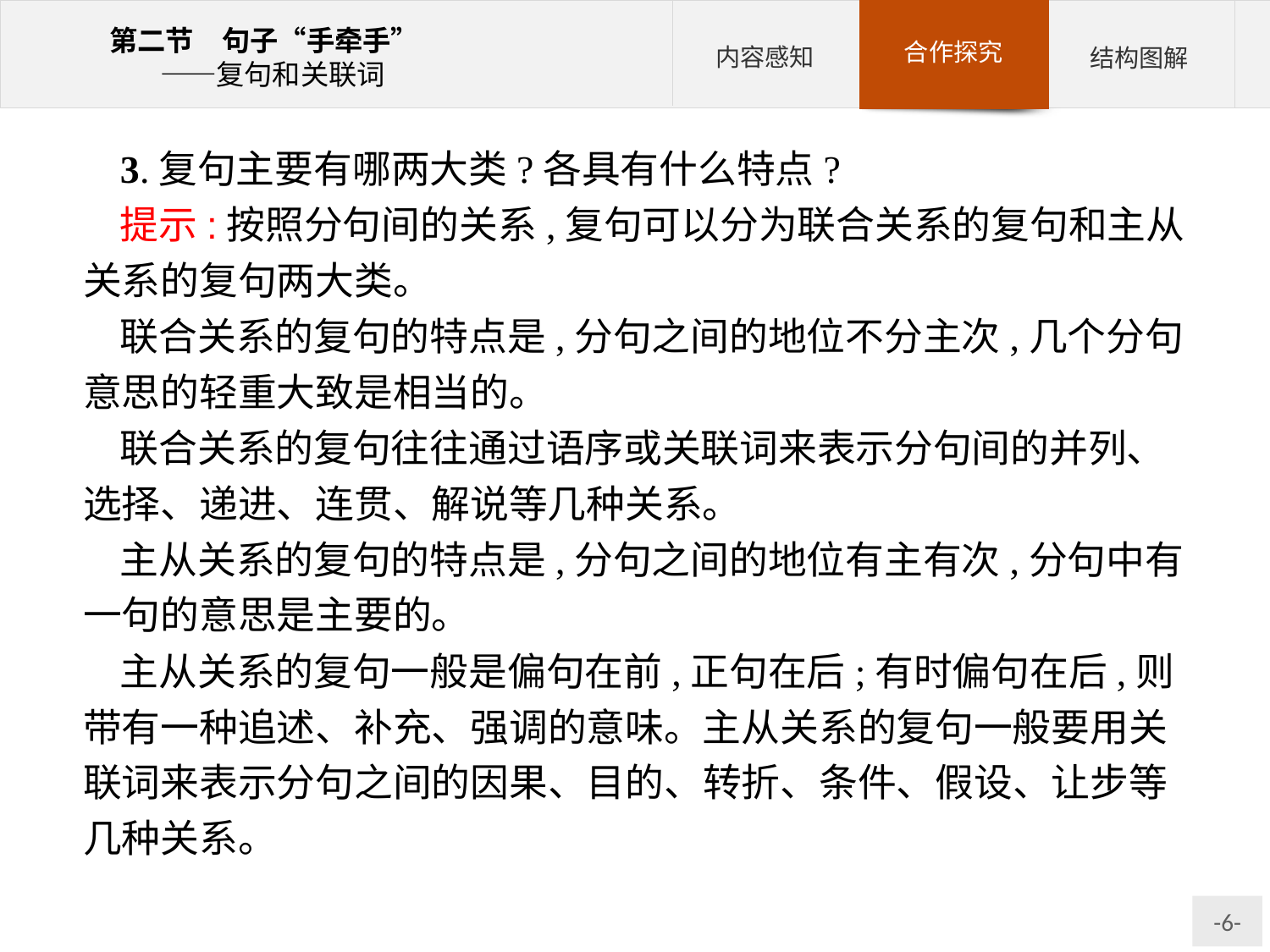

3.复句主要有哪两大类?各具有什么特点?
提示:按照分句间的关系,复句可以分为联合关系的复句和主从关系的复句两大类。
联合关系的复句的特点是,分句之间的地位不分主次,几个分句意思的轻重大致是相当的。
联合关系的复句往往通过语序或关联词来表示分句间的并列、选择、递进、连贯、解说等几种关系。
主从关系的复句的特点是,分句之间的地位有主有次,分句中有一句的意思是主要的。
主从关系的复句一般是偏句在前,正句在后;有时偏句在后,则带有一种追述、补充、强调的意味。主从关系的复句一般要用关联词来表示分句之间的因果、目的、转折、条件、假设、让步等几种关系。